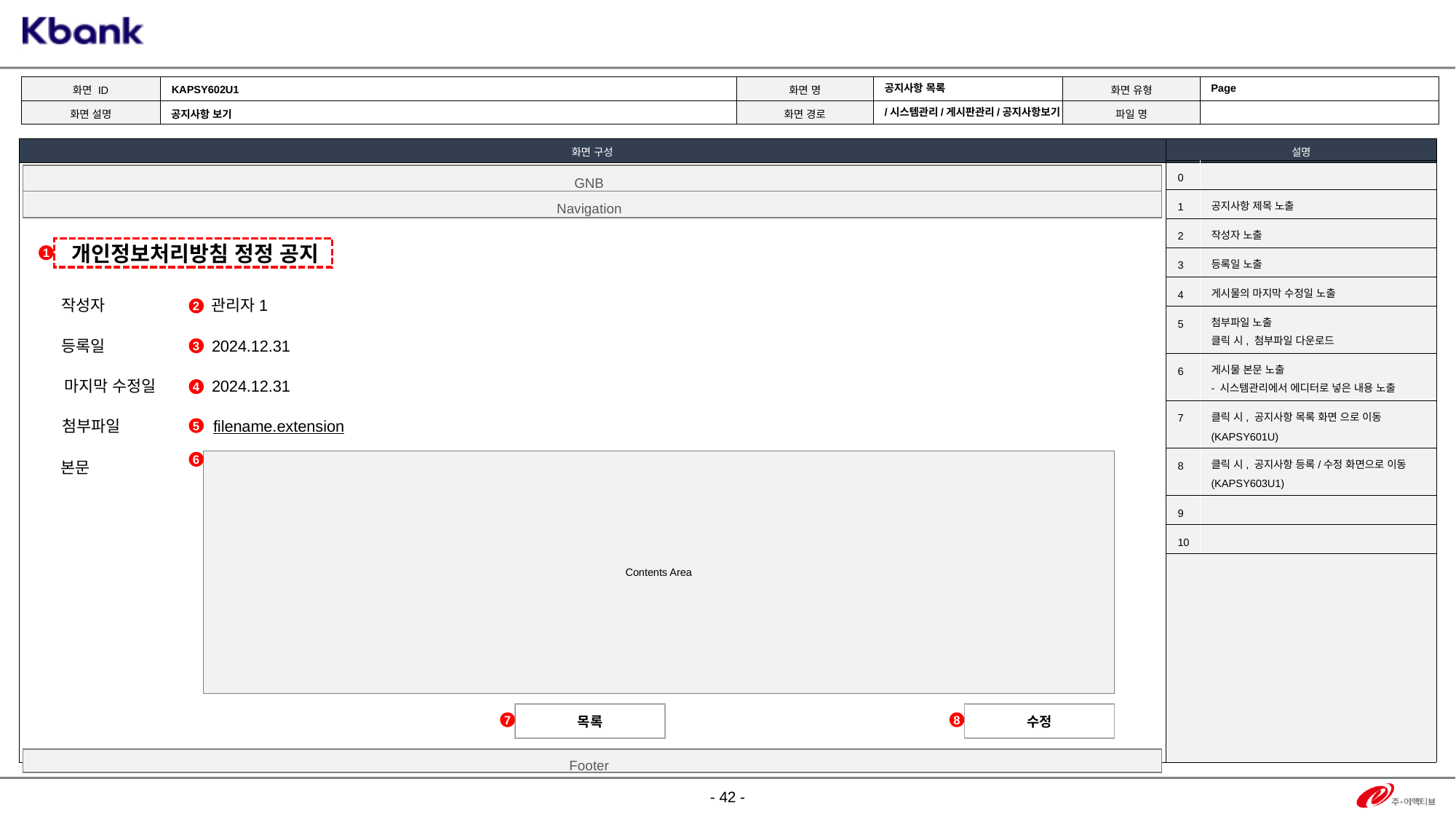

KAPSY602U1
Page
공지사항 목록
/시스템관리/게시판관리/공지사항보기

공지사항 보기
| 0 |  |
| --- | --- |
| 1 | 공지사항 제목 노출 |
| 2 | 작성자 노출 |
| 3 | 등록일 노출 |
| 4 | 게시물의 마지막 수정일 노출 |
| 5 | 첨부파일 노출 클릭 시, 첨부파일 다운로드 |
| 6 | 게시물 본문 노출 - 시스템관리에서 에디터로 넣은 내용 노출 |
| 7 | 클릭 시, 공지사항 목록 화면 으로 이동 (KAPSY601U) |
| 8 | 클릭 시, 공지사항 등록/수정 화면으로 이동 (KAPSY603U1) |
| 9 |  |
| 10 |  |
GNB
Navigation
개인정보처리방침 정정 공지

1
작성자
관리자1
2
등록일
2024.12.31
3
마지막 수정일
2024.12.31
4
첨부파일
filename.extension
5
| Contents Area |
| --- |
6
본문
목록
수정
7
8
Footer